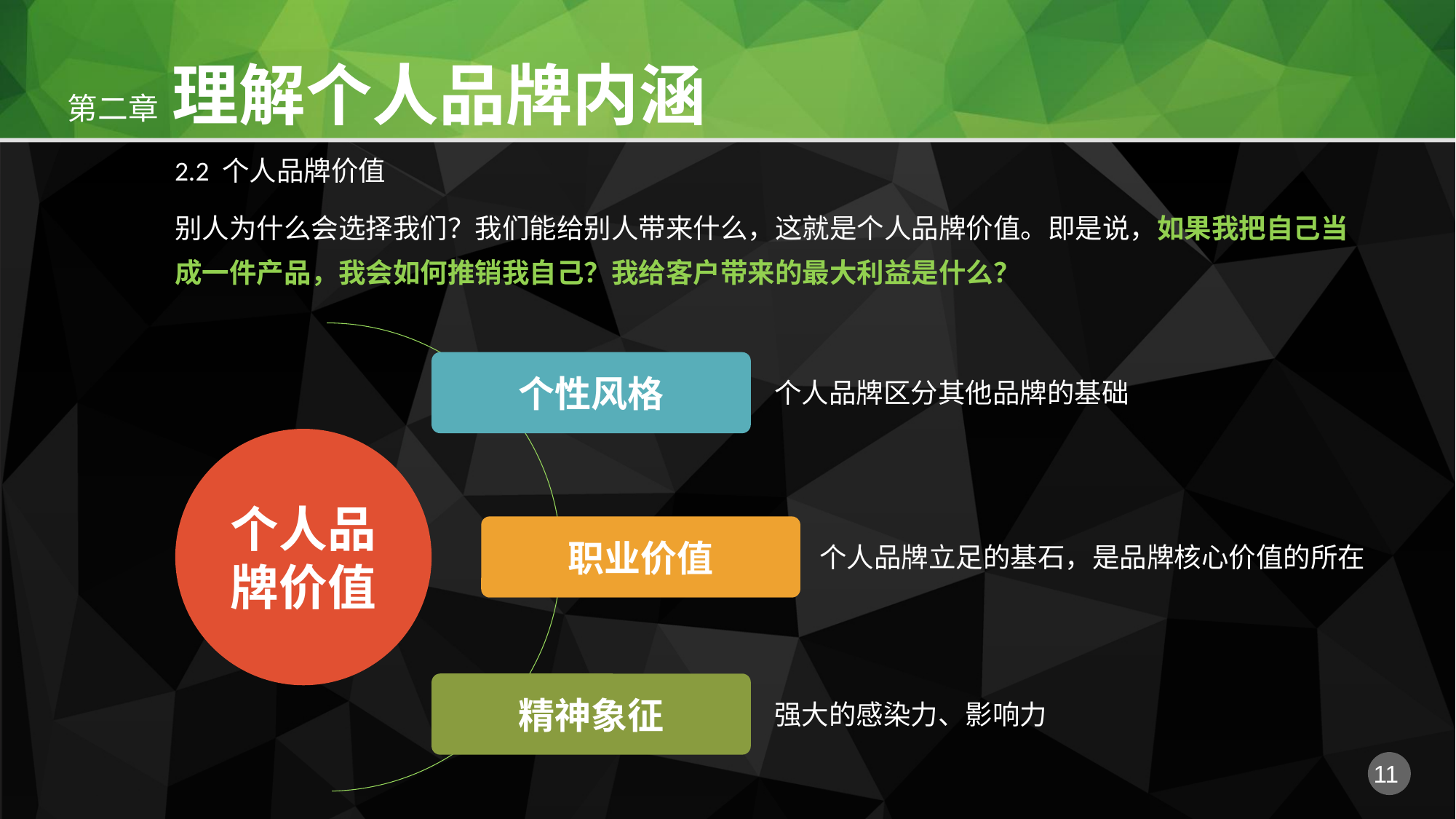

2.2 个人品牌价值
别人为什么会选择我们？我们能给别人带来什么，这就是个人品牌价值。即是说，如果我把自己当成一件产品，我会如何推销我自己？我给客户带来的最大利益是什么？

个性风格
个人品牌区分其他品牌的基础
个人品牌价值
职业价值
个人品牌立足的基石，是品牌核心价值的所在
精神象征
强大的感染力、影响力